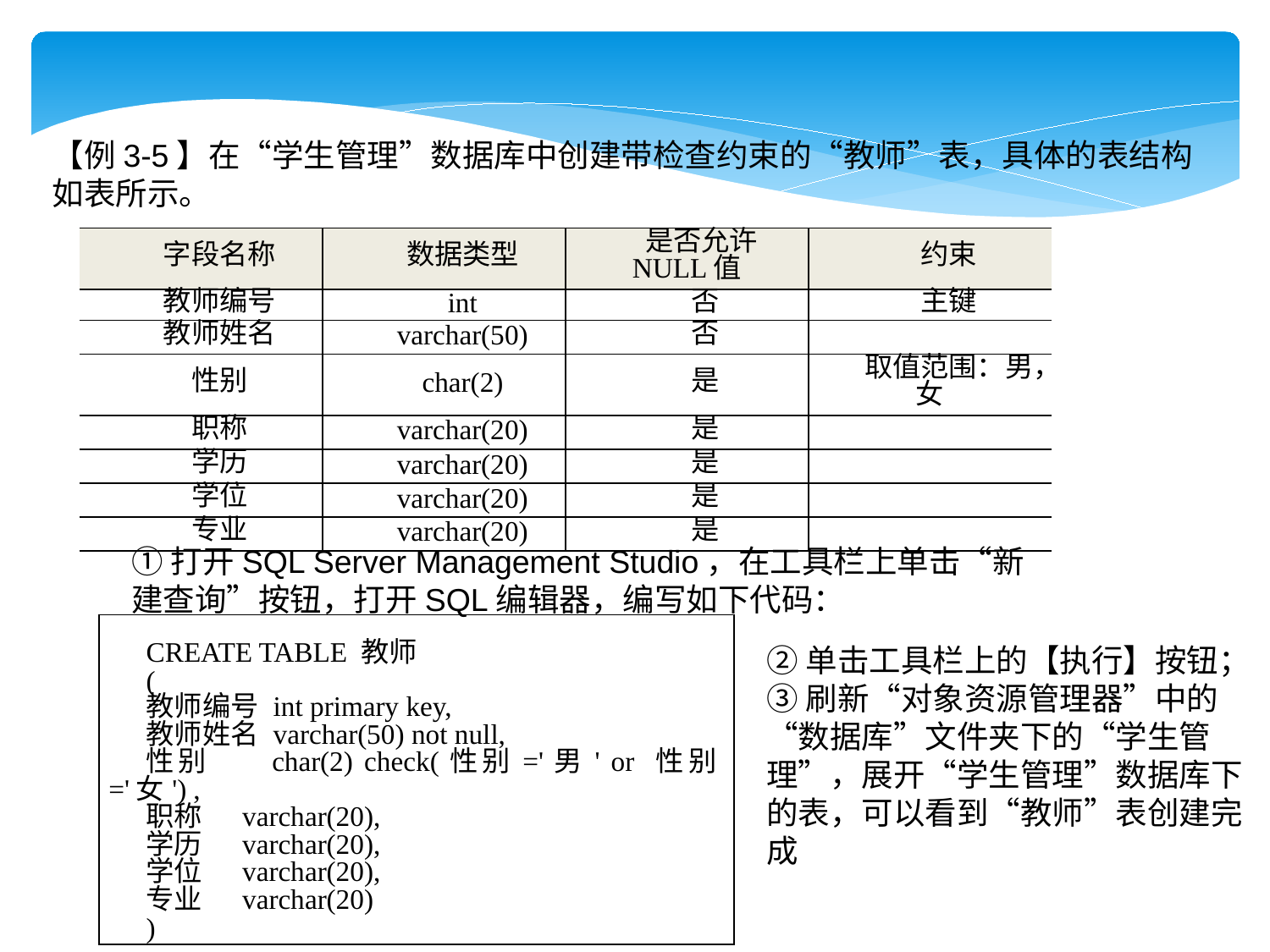

【例3-5】在“学生管理”数据库中创建带检查约束的“教师”表，具体的表结构如表所示。
| 字段名称 | 数据类型 | 是否允许NULL值 | 约束 |
| --- | --- | --- | --- |
| 教师编号 | int | 否 | 主键 |
| 教师姓名 | varchar(50) | 否 |  |
| 性别 | char(2) | 是 | 取值范围：男，女 |
| 职称 | varchar(20) | 是 |  |
| 学历 | varchar(20) | 是 |  |
| 学位 | varchar(20) | 是 |  |
| 专业 | varchar(20) | 是 |  |
①打开SQL Server Management Studio，在工具栏上单击“新建查询”按钮，打开SQL编辑器，编写如下代码：
| CREATE TABLE 教师 ( 教师编号 int primary key, 教师姓名 varchar(50) not null, 性别 char(2) check(性别='男' or 性别='女') , 职称 varchar(20), 学历 varchar(20), 学位 varchar(20), 专业 varchar(20) ) |
| --- |
②单击工具栏上的【执行】按钮；
③刷新“对象资源管理器”中的“数据库”文件夹下的“学生管理”，展开“学生管理”数据库下的表，可以看到“教师”表创建完成